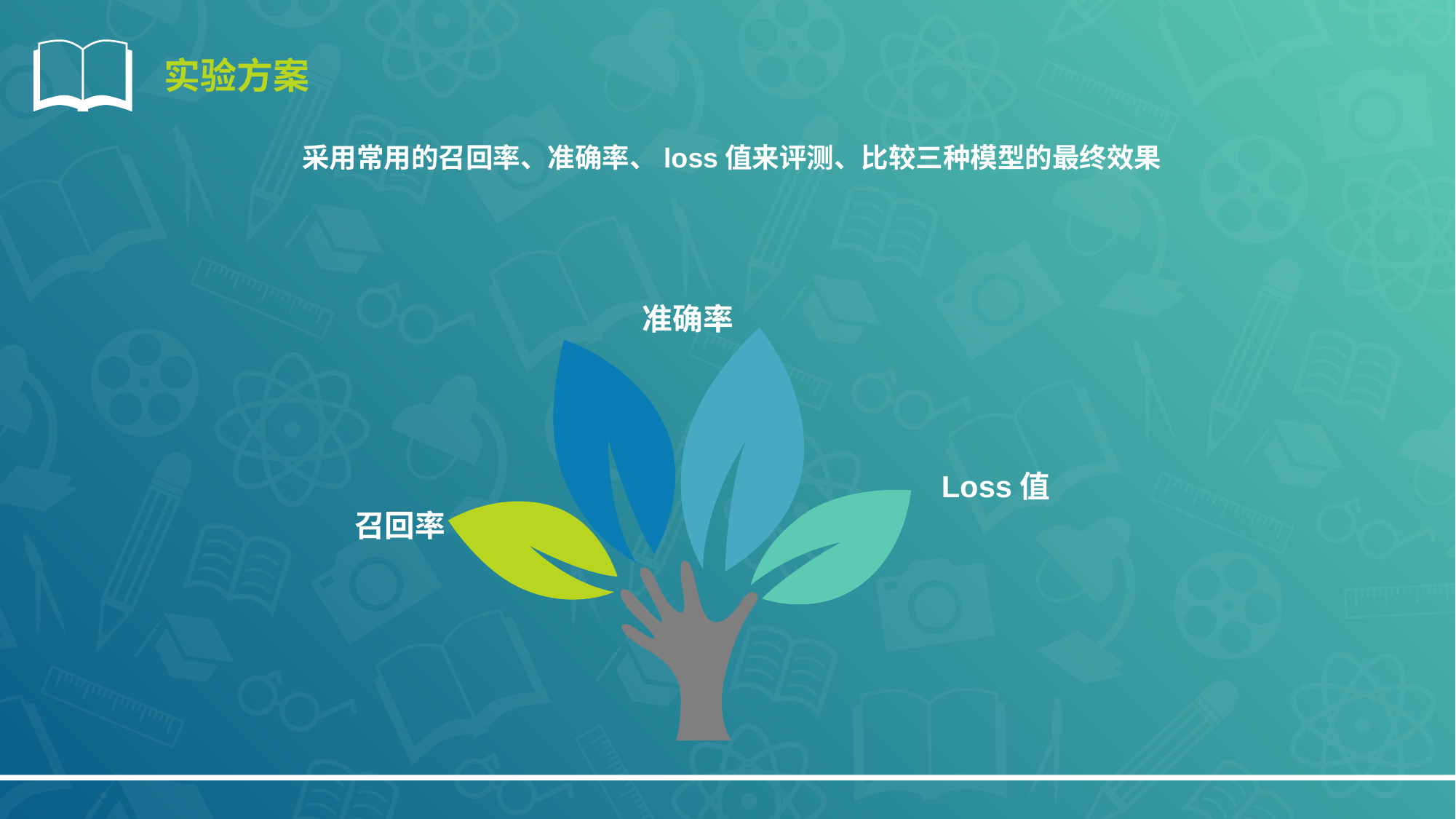

实验方案
       采用常用的召回率、准确率、loss值来评测、比较三种模型的最终效果
准确率

Loss值

召回率